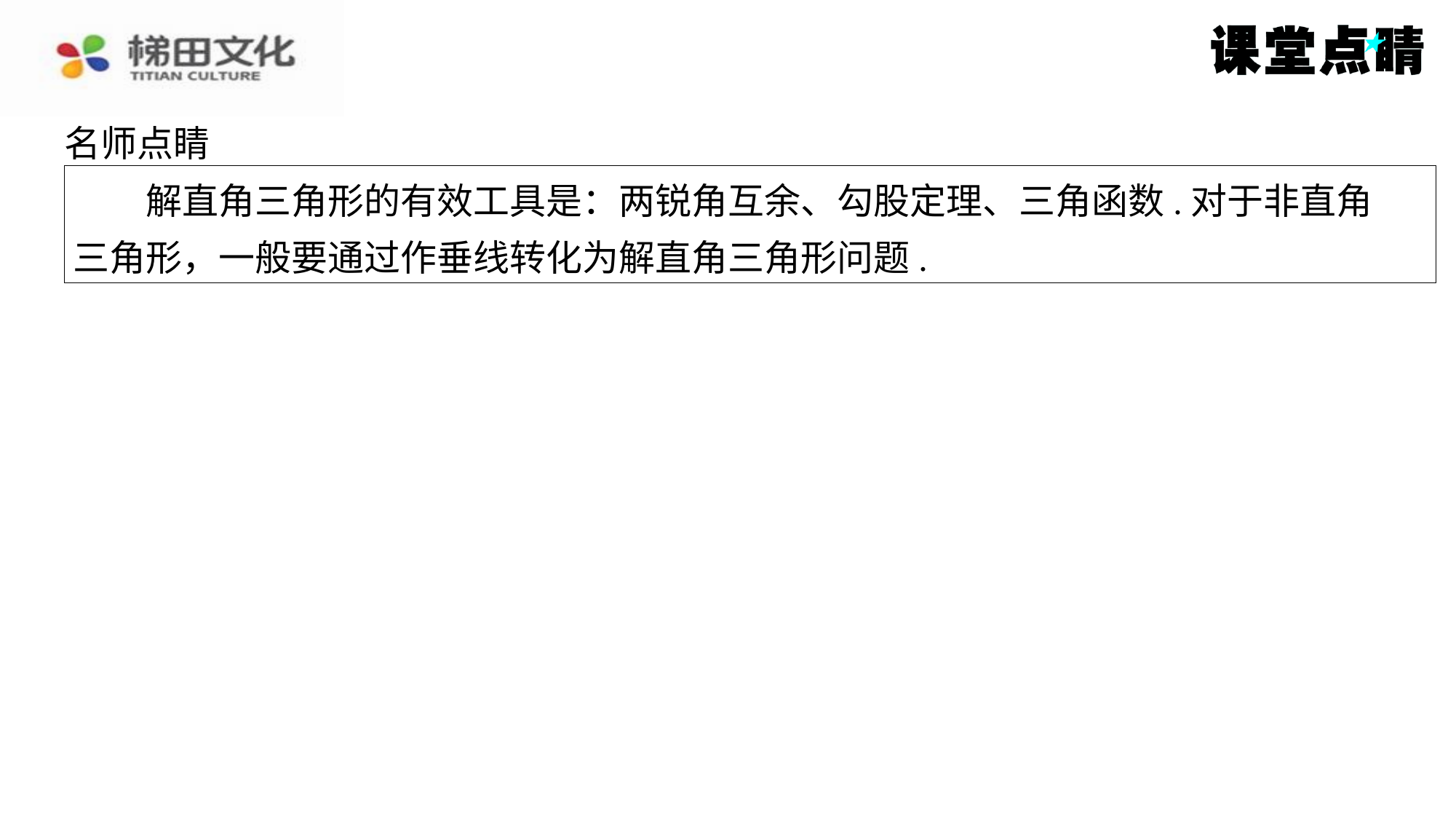

名师点睛
　　解直角三角形的有效工具是：两锐角互余、勾股定理、三角函数.对于非直角
三角形，一般要通过作垂线转化为解直角三角形问题.